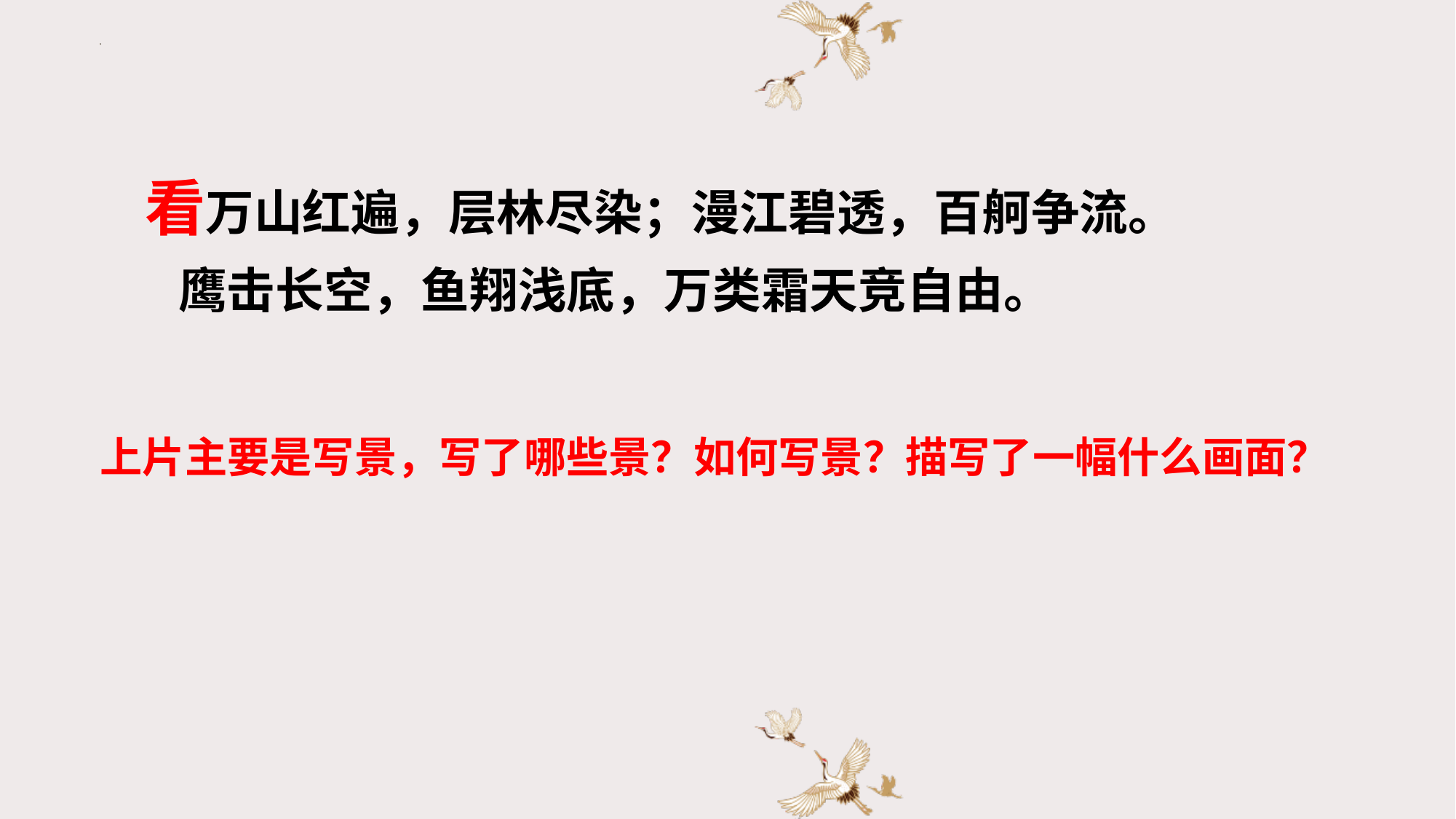

看万山红遍，层林尽染；漫江碧透，百舸争流。
     鹰击长空，鱼翔浅底，万类霜天竞自由。
上片主要是写景，写了哪些景？如何写景？描写了一幅什么画面？